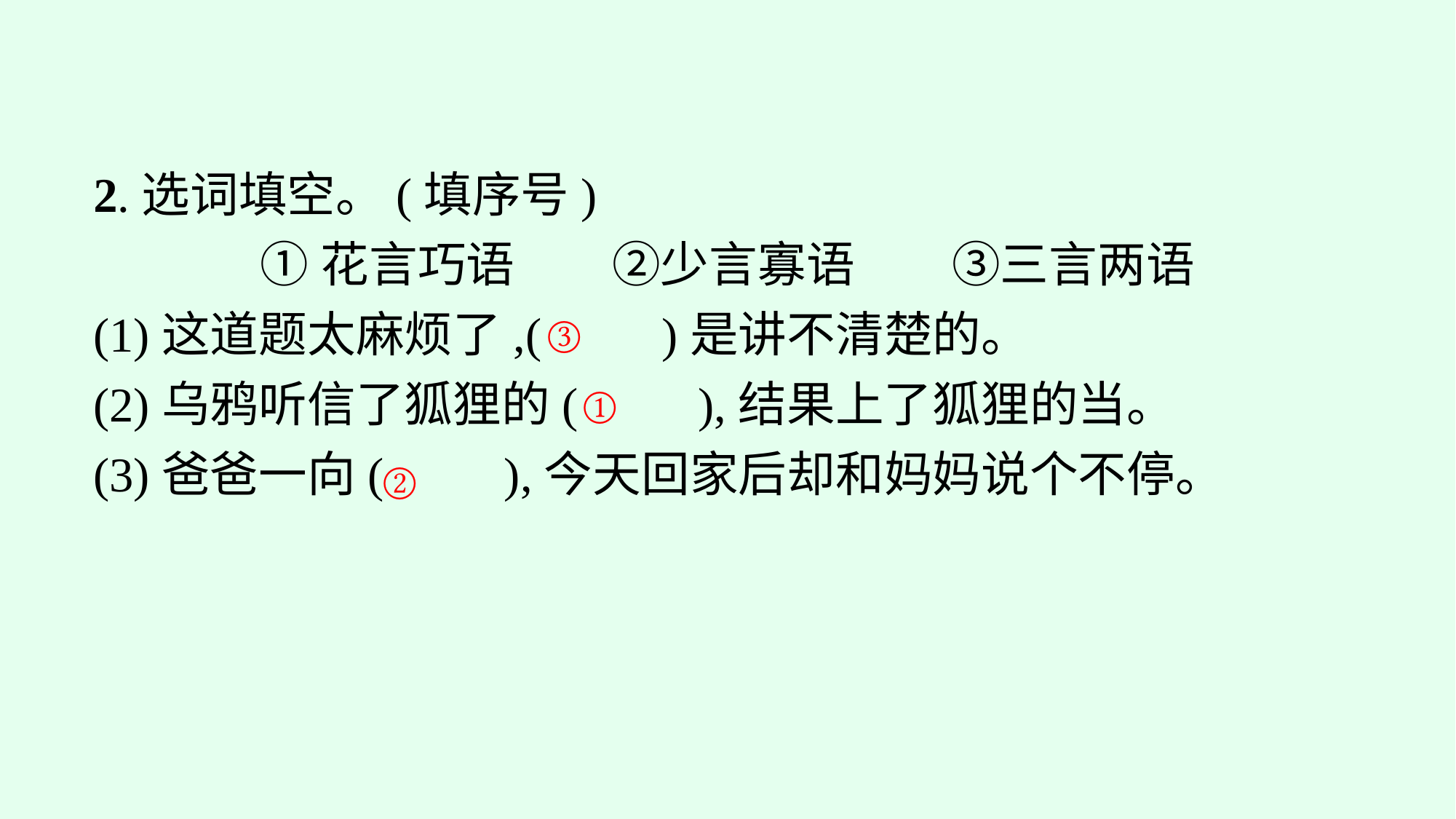

2.选词填空。(填序号)
①花言巧语　　②少言寡语　　③三言两语
(1)这道题太麻烦了,(　　)是讲不清楚的。
(2)乌鸦听信了狐狸的(　　),结果上了狐狸的当。
(3)爸爸一向(　　),今天回家后却和妈妈说个不停。
③
①
②